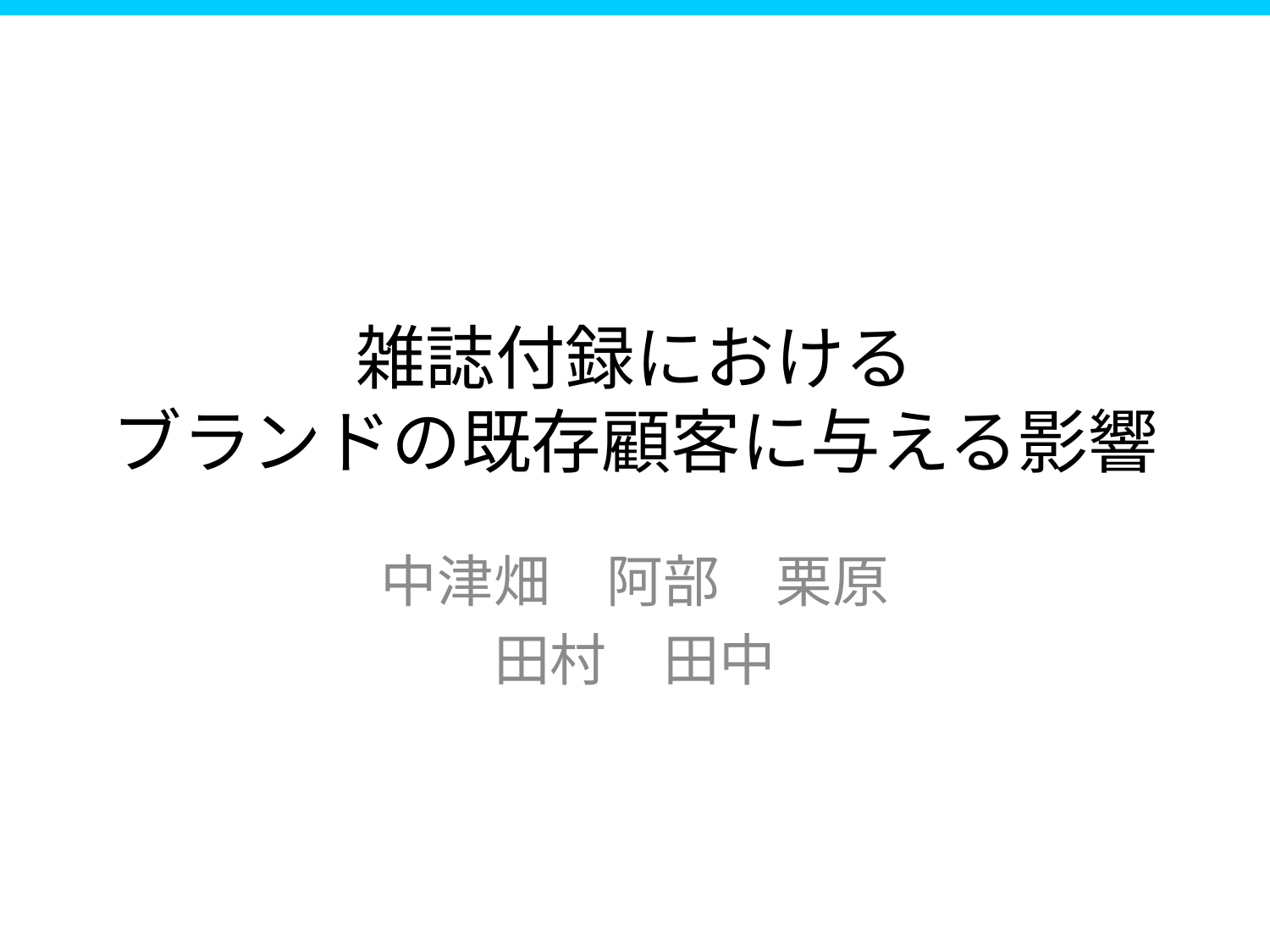

# 雑誌付録における ブランドの既存顧客に与える影響
中津畑　阿部　栗原
田村　田中